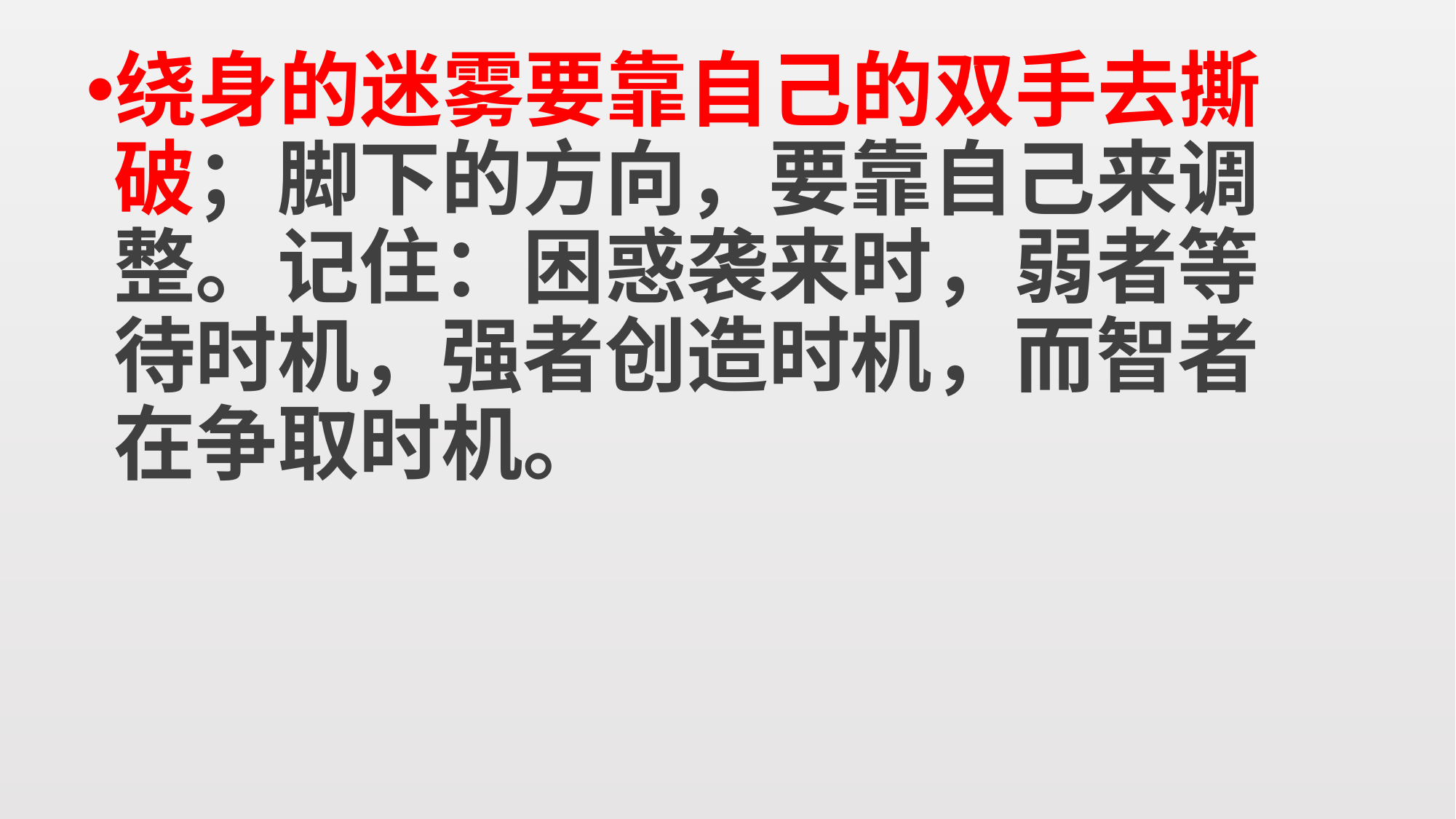

绕身的迷雾要靠自己的双手去撕破；脚下的方向，要靠自己来调整。记住：困惑袭来时，弱者等待时机，强者创造时机，而智者在争取时机。